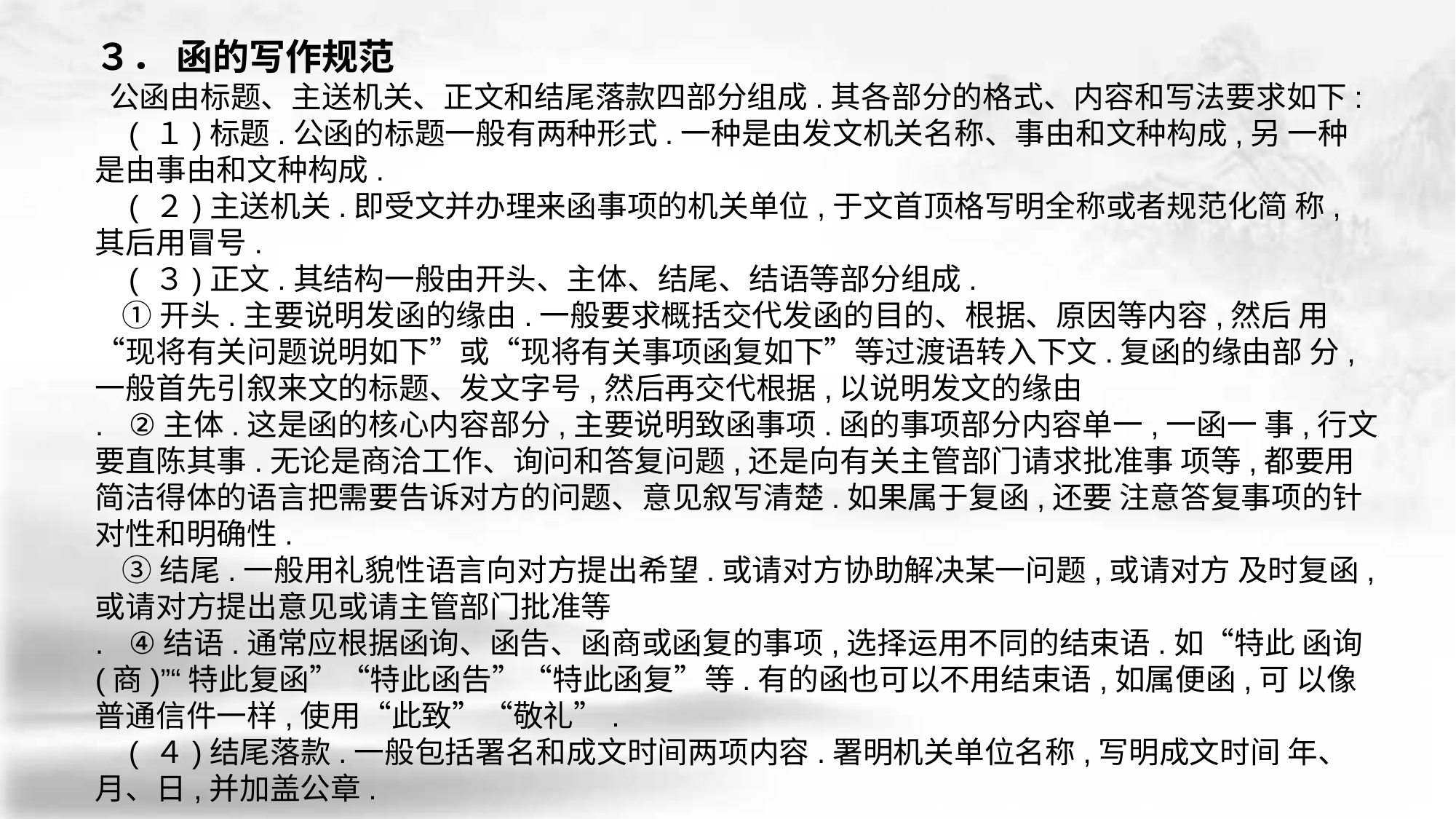

３． 函的写作规范
 公函由标题、主送机关、正文和结尾落款四部分组成.其各部分的格式、内容和写法要求如下:
    ( １)标题.公函的标题一般有两种形式.一种是由发文机关名称、事由和文种构成,另 一种是由事由和文种构成.
    ( ２)主送机关.即受文并办理来函事项的机关单位,于文首顶格写明全称或者规范化简 称,其后用冒号.
    ( ３)正文.其结构一般由开头、主体、结尾、结语等部分组成.
    ①开头.主要说明发函的缘由.一般要求概括交代发函的目的、根据、原因等内容,然后 用“现将有关问题说明如下”或“现将有关事项函复如下”等过渡语转入下文.复函的缘由部 分,一般首先引叙来文的标题、发文字号,然后再交代根据,以说明发文的缘由
.   ②主体.这是函的核心内容部分,主要说明致函事项.函的事项部分内容单一,一函一 事,行文要直陈其事.无论是商洽工作、询问和答复问题,还是向有关主管部门请求批准事 项等,都要用简洁得体的语言把需要告诉对方的问题、意见叙写清楚.如果属于复函,还要 注意答复事项的针对性和明确性.
    ③结尾.一般用礼貌性语言向对方提出希望.或请对方协助解决某一问题,或请对方 及时复函,或请对方提出意见或请主管部门批准等
.   ④结语.通常应根据函询、函告、函商或函复的事项,选择运用不同的结束语.如“特此 函询(商)”“特此复函”“特此函告”“特此函复”等.有的函也可以不用结束语,如属便函,可 以像普通信件一样,使用“此致”“敬礼”.
    ( ４)结尾落款.一般包括署名和成文时间两项内容.署明机关单位名称,写明成文时间 年、月、日,并加盖公章.